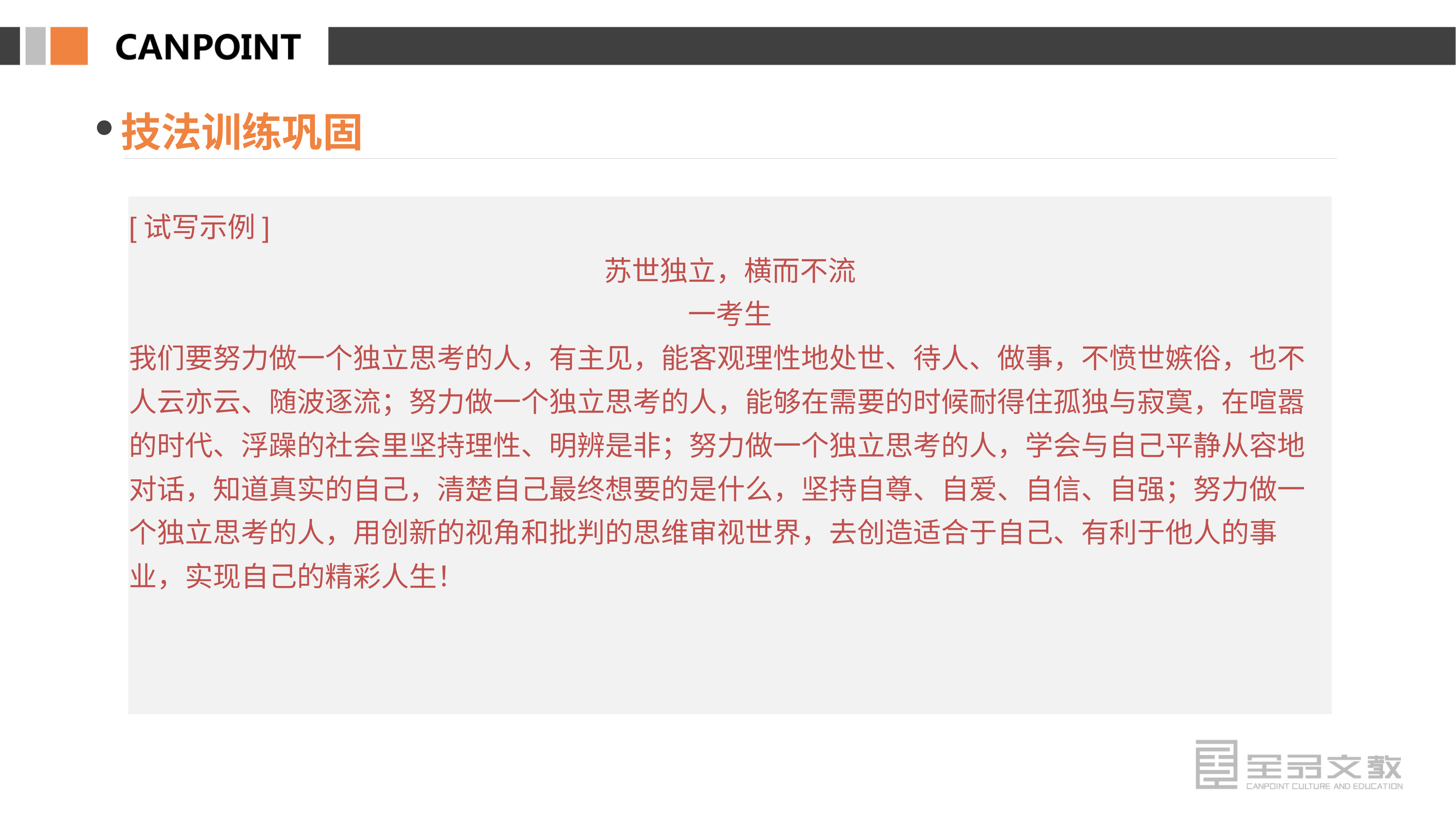

技法训练巩固

[试写示例]
苏世独立，横而不流
一考生
我们要努力做一个独立思考的人，有主见，能客观理性地处世、待人、做事，不愤世嫉俗，也不人云亦云、随波逐流；努力做一个独立思考的人，能够在需要的时候耐得住孤独与寂寞，在喧嚣的时代、浮躁的社会里坚持理性、明辨是非；努力做一个独立思考的人，学会与自己平静从容地对话，知道真实的自己，清楚自己最终想要的是什么，坚持自尊、自爱、自信、自强；努力做一个独立思考的人，用创新的视角和批判的思维审视世界，去创造适合于自己、有利于他人的事业，实现自己的精彩人生！